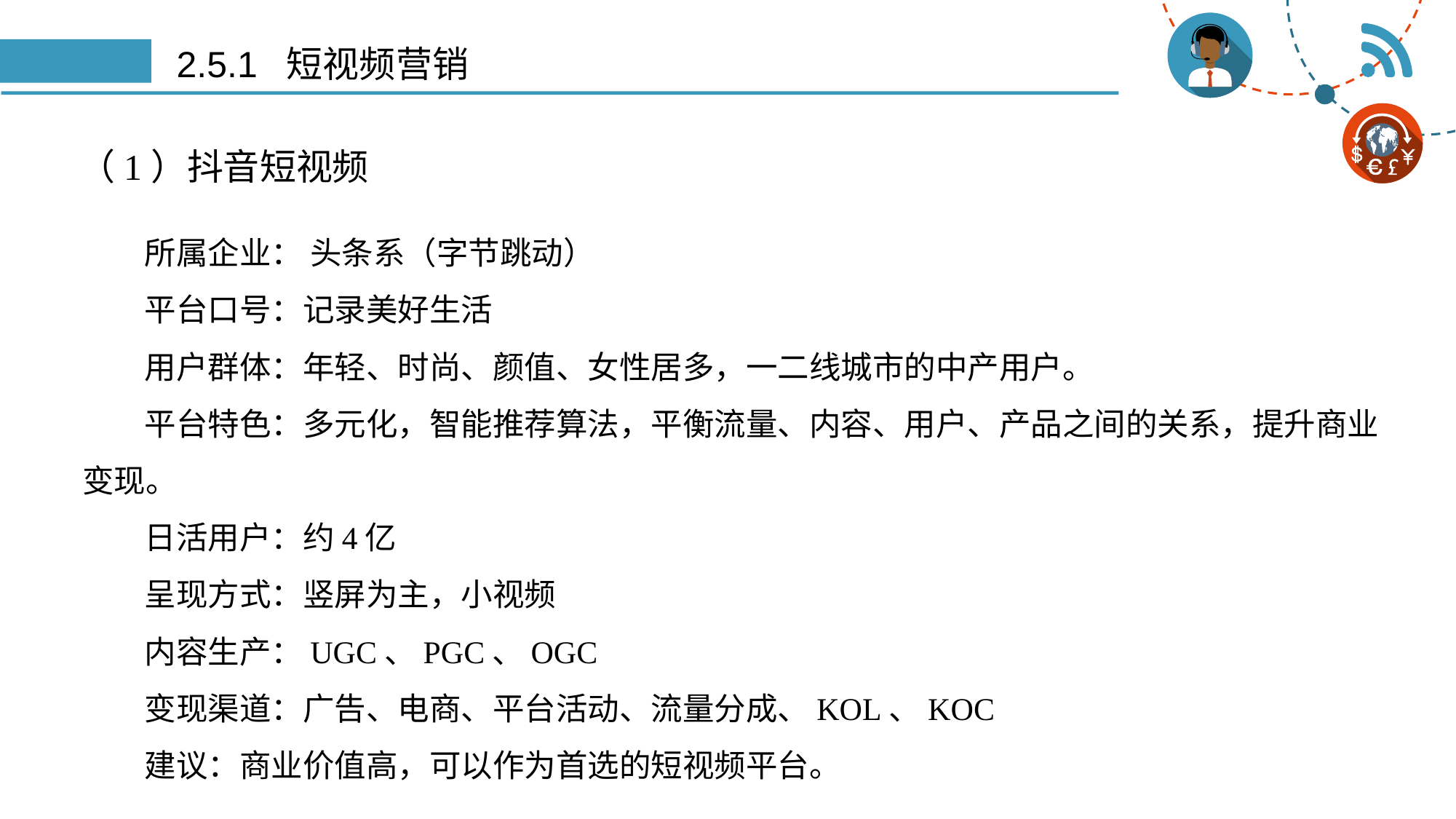

# 2.5.1  短视频营销

（1）抖音短视频
所属企业： 头条系（字节跳动）
平台口号：记录美好生活
用户群体：年轻、时尚、颜值、女性居多，一二线城市的中产用户。
平台特色：多元化，智能推荐算法，平衡流量、内容、用户、产品之间的关系，提升商业变现。
日活用户：约4亿
呈现方式：竖屏为主，小视频
内容生产：UGC、PGC、OGC
变现渠道：广告、电商、平台活动、流量分成、KOL、KOC
建议：商业价值高，可以作为首选的短视频平台。